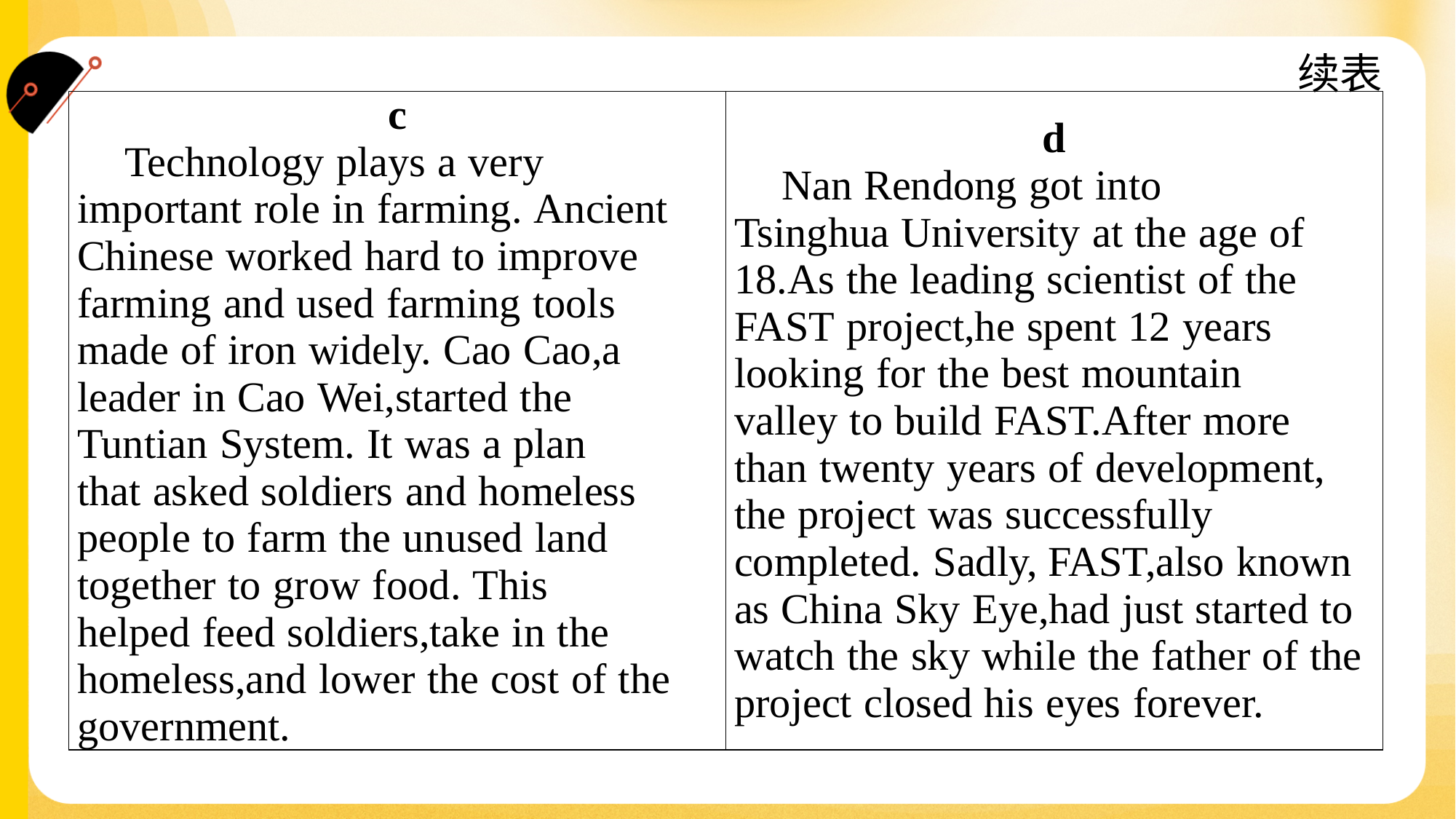

续表
| c Technology plays a very important role in farming. Ancient Chinese worked hard to improve farming and used farming tools made of iron widely. Cao Cao,a leader in Cao Wei,started the Tuntian System. It was a plan that asked soldiers and homeless people to farm the unused land together to grow food. This helped feed soldiers,take in the homeless,and lower the cost of the government. | d Nan Rendong got into Tsinghua University at the age of 18.As the leading scientist of the FAST project,he spent 12 years looking for the best mountain valley to build FAST.After more than twenty years of development, the project was successfully completed. Sadly, FAST,also known as China Sky Eye,had just started to watch the sky while the father of the project closed his eyes forever. |
| --- | --- |